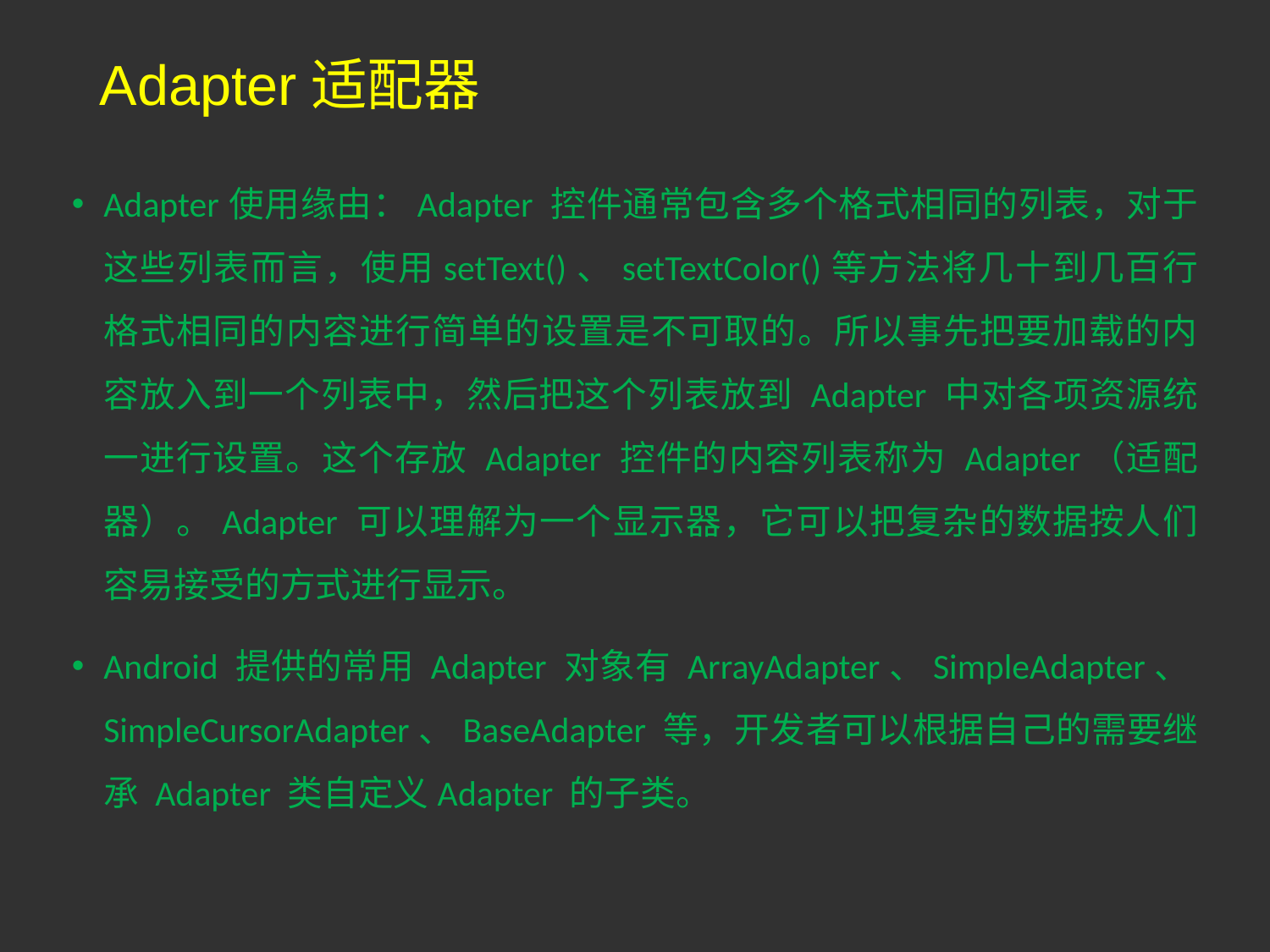

# Adapter适配器
Adapter使用缘由：Adapter 控件通常包含多个格式相同的列表，对于这些列表而言，使用setText()、setTextColor()等方法将几十到几百行格式相同的内容进行简单的设置是不可取的。所以事先把要加载的内容放入到一个列表中，然后把这个列表放到 Adapter 中对各项资源统一进行设置。这个存放 Adapter 控件的内容列表称为 Adapter（适配器）。Adapter 可以理解为一个显示器，它可以把复杂的数据按人们容易接受的方式进行显示。
Android 提供的常用 Adapter 对象有 ArrayAdapter、SimpleAdapter、SimpleCursorAdapter、BaseAdapter 等，开发者可以根据自己的需要继承 Adapter 类自定义Adapter 的子类。